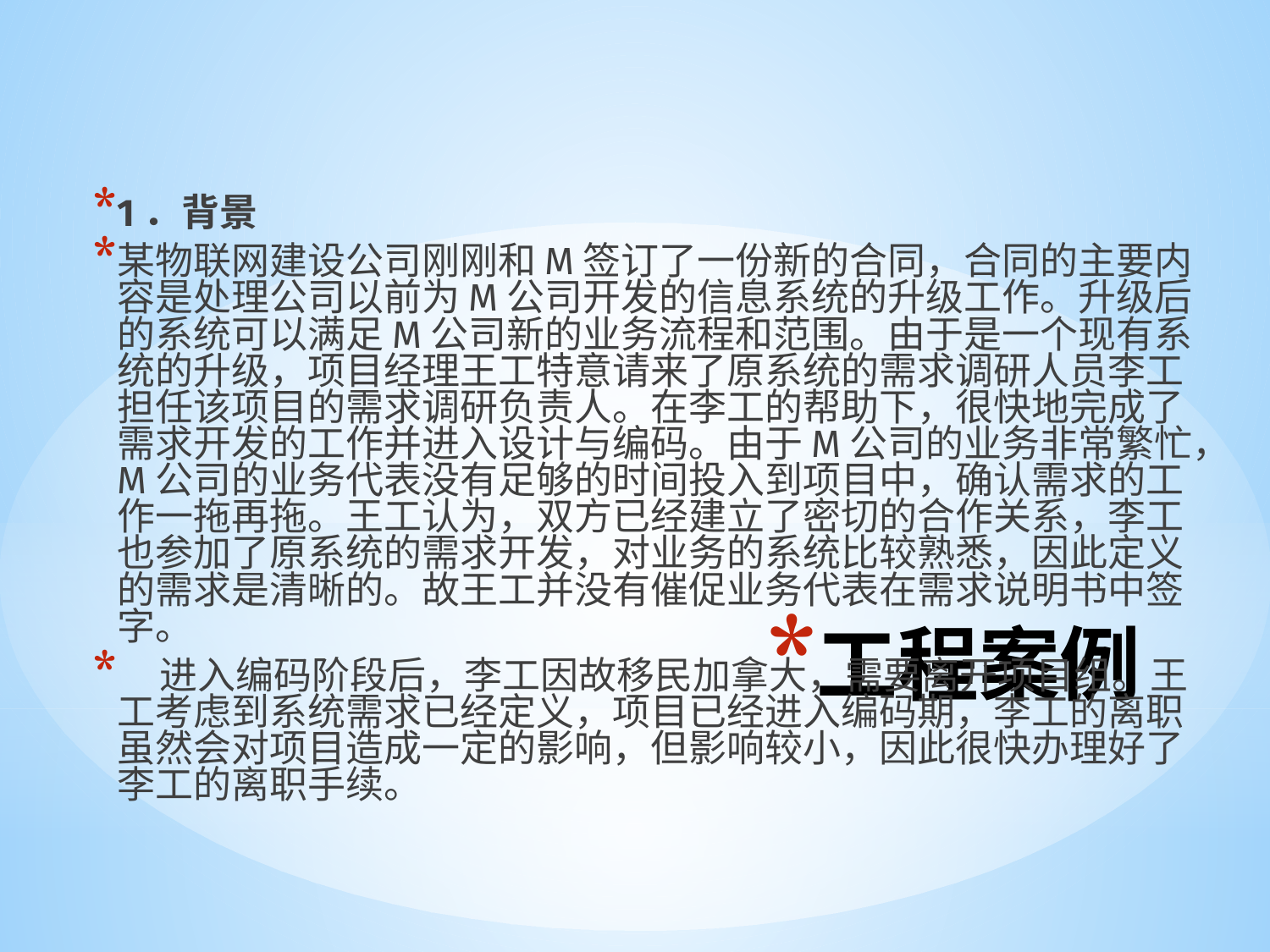

1．背景
某物联网建设公司刚刚和M签订了一份新的合同，合同的主要内容是处理公司以前为M公司开发的信息系统的升级工作。升级后的系统可以满足M公司新的业务流程和范围。由于是一个现有系统的升级，项目经理王工特意请来了原系统的需求调研人员李工担任该项目的需求调研负责人。在李工的帮助下，很快地完成了需求开发的工作并进入设计与编码。由于M公司的业务非常繁忙，M公司的业务代表没有足够的时间投入到项目中，确认需求的工作一拖再拖。王工认为，双方已经建立了密切的合作关系，李工也参加了原系统的需求开发，对业务的系统比较熟悉，因此定义的需求是清晰的。故王工并没有催促业务代表在需求说明书中签字。
    进入编码阶段后，李工因故移民加拿大，需要离开项目组。王工考虑到系统需求已经定义，项目已经进入编码期，李工的离职虽然会对项目造成一定的影响，但影响较小，因此很快办理好了李工的离职手续。
# 工程案例